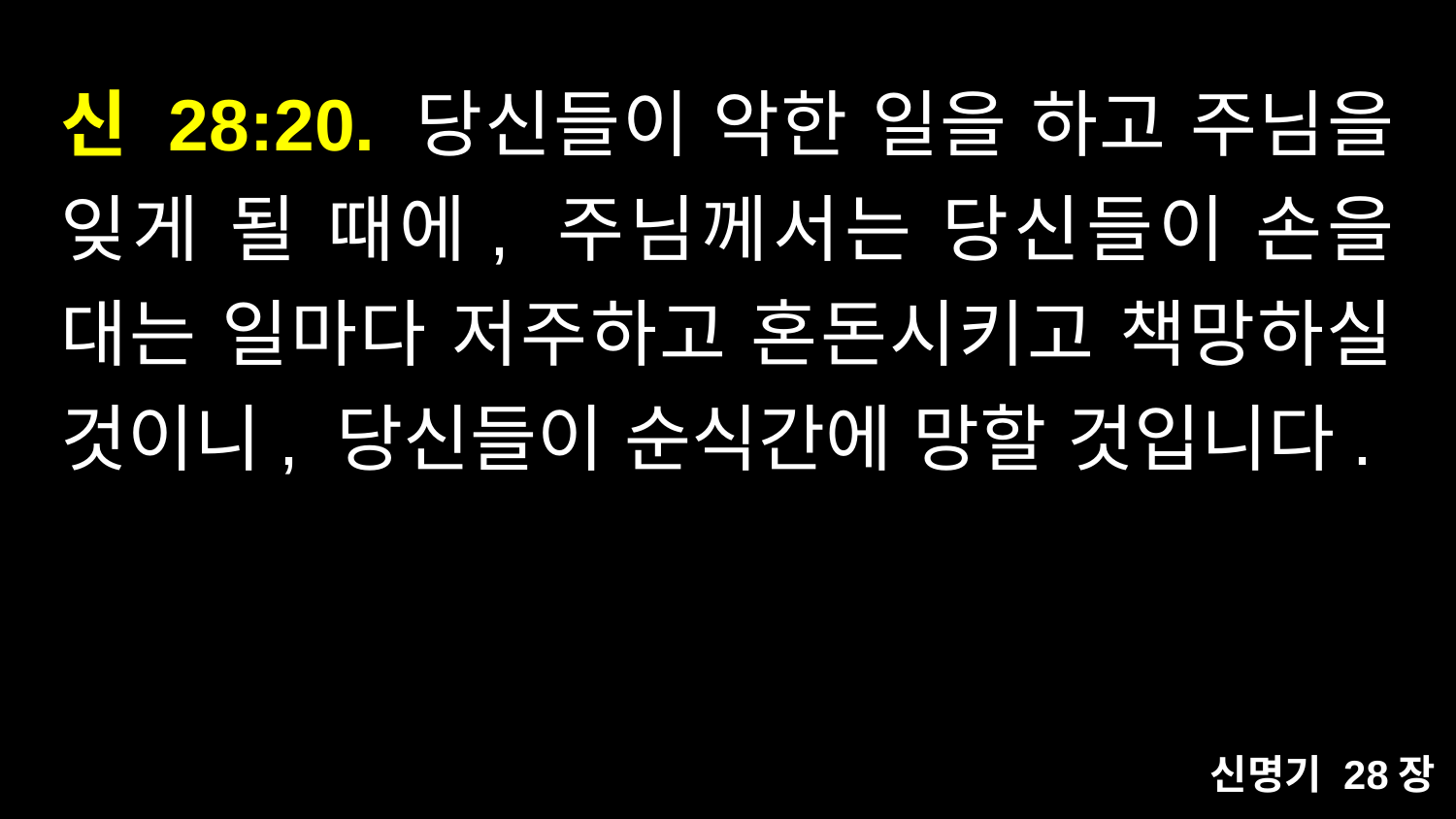

# 신 28:20. 당신들이 악한 일을 하고 주님을 잊게 될 때에, 주님께서는 당신들이 손을 대는 일마다 저주하고 혼돈시키고 책망하실 것이니, 당신들이 순식간에 망할 것입니다.
신명기 28장